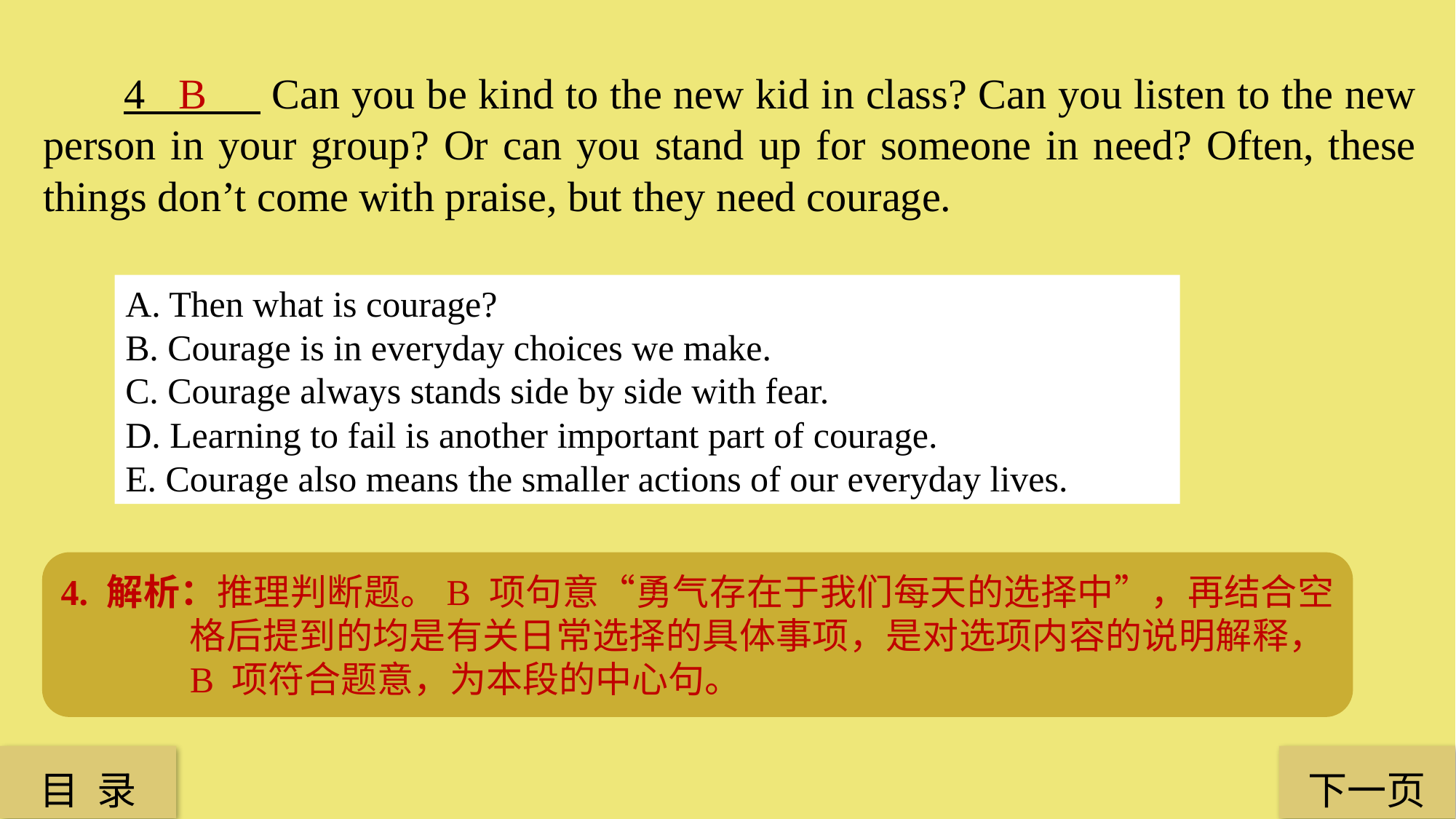

4           Can you be kind to the new kid in class? Can you listen to the new person in your group? Or can you stand up for someone in need? Often, these things don’t come with praise, but they need courage.
B
A. Then what is courage?
B. Courage is in everyday choices we make.
C. Courage always stands side by side with fear.
D. Learning to fail is another important part of courage.
E. Courage also means the smaller actions of our everyday lives.
4. 解析：推理判断题。B 项句意“勇气存在于我们每天的选择中”，再结合空格后提到的均是有关日常选择的具体事项，是对选项内容的说明解释，B 项符合题意，为本段的中心句。